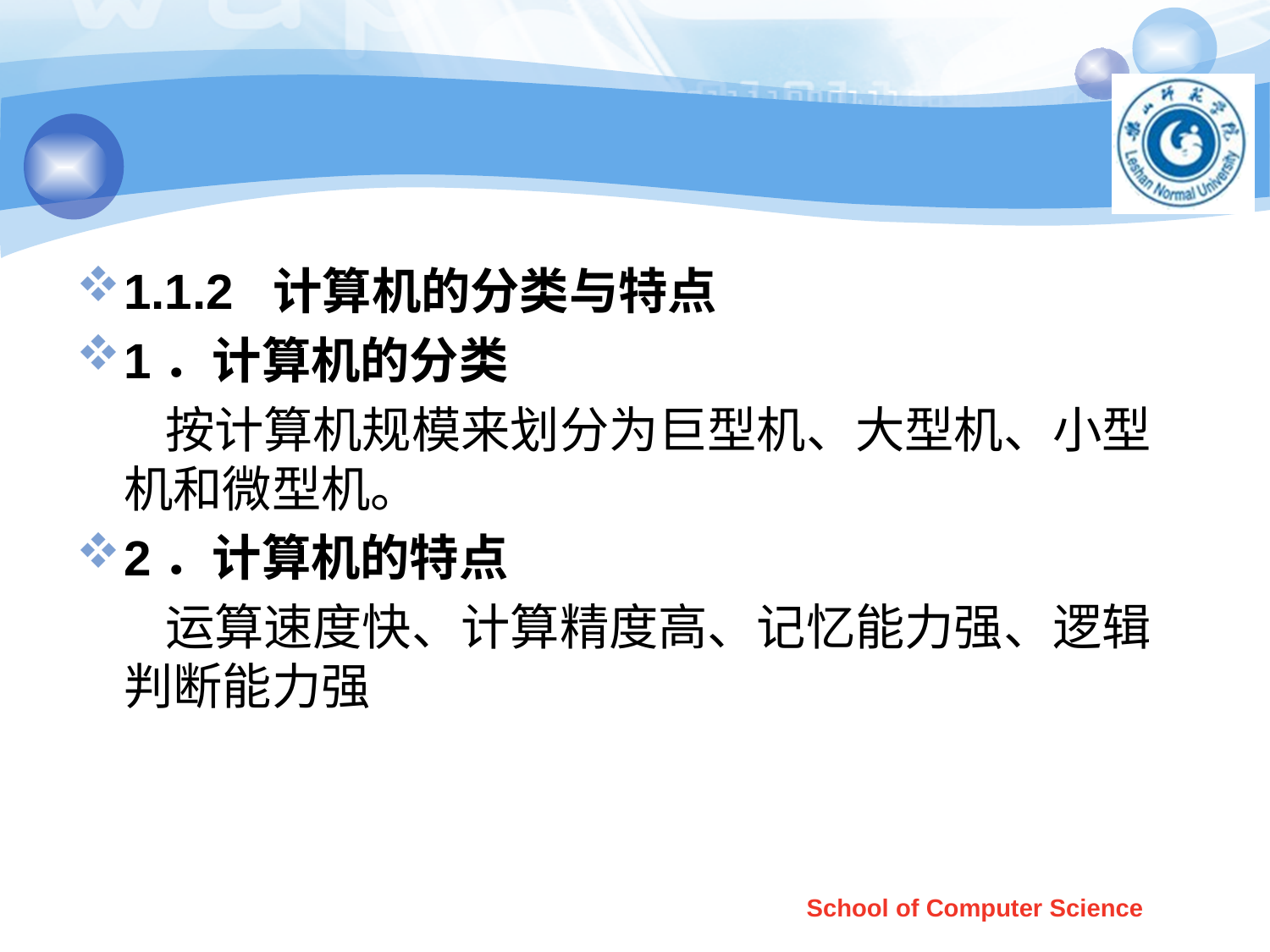

#
1.1.2  计算机的分类与特点
1．计算机的分类
       按计算机规模来划分为巨型机、大型机、小型机和微型机。
2．计算机的特点
       运算速度快、计算精度高、记忆能力强、逻辑判断能力强
School of Computer Science